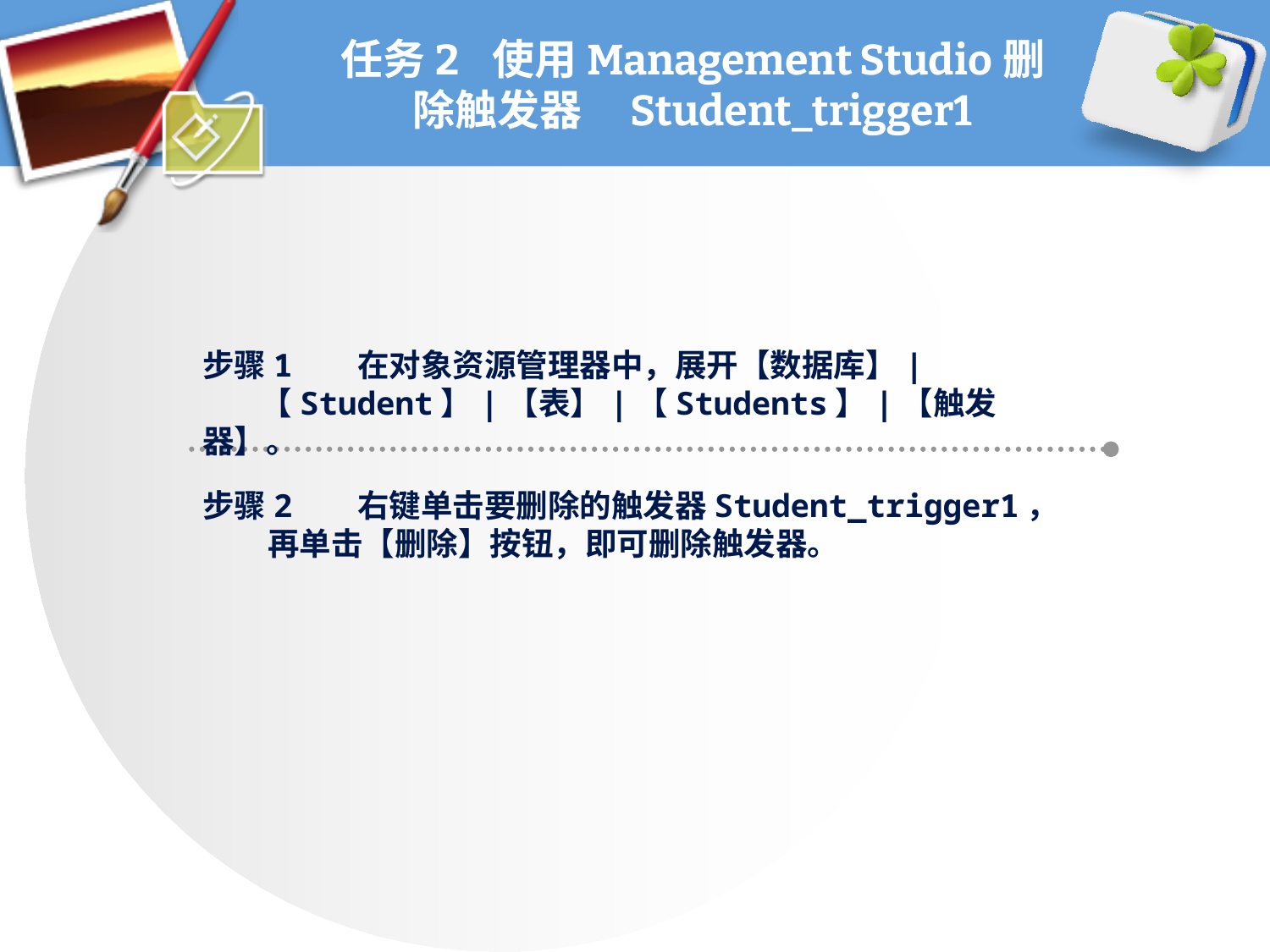

# 任务2   使用Management Studio删除触发器    Student_trigger1
步骤1   在对象资源管理器中，展开【数据库】|
       【Student】|【表】|【Students】|【触发器】。

步骤2   右键单击要删除的触发器Student_trigger1，
        再单击【删除】按钮，即可删除触发器。